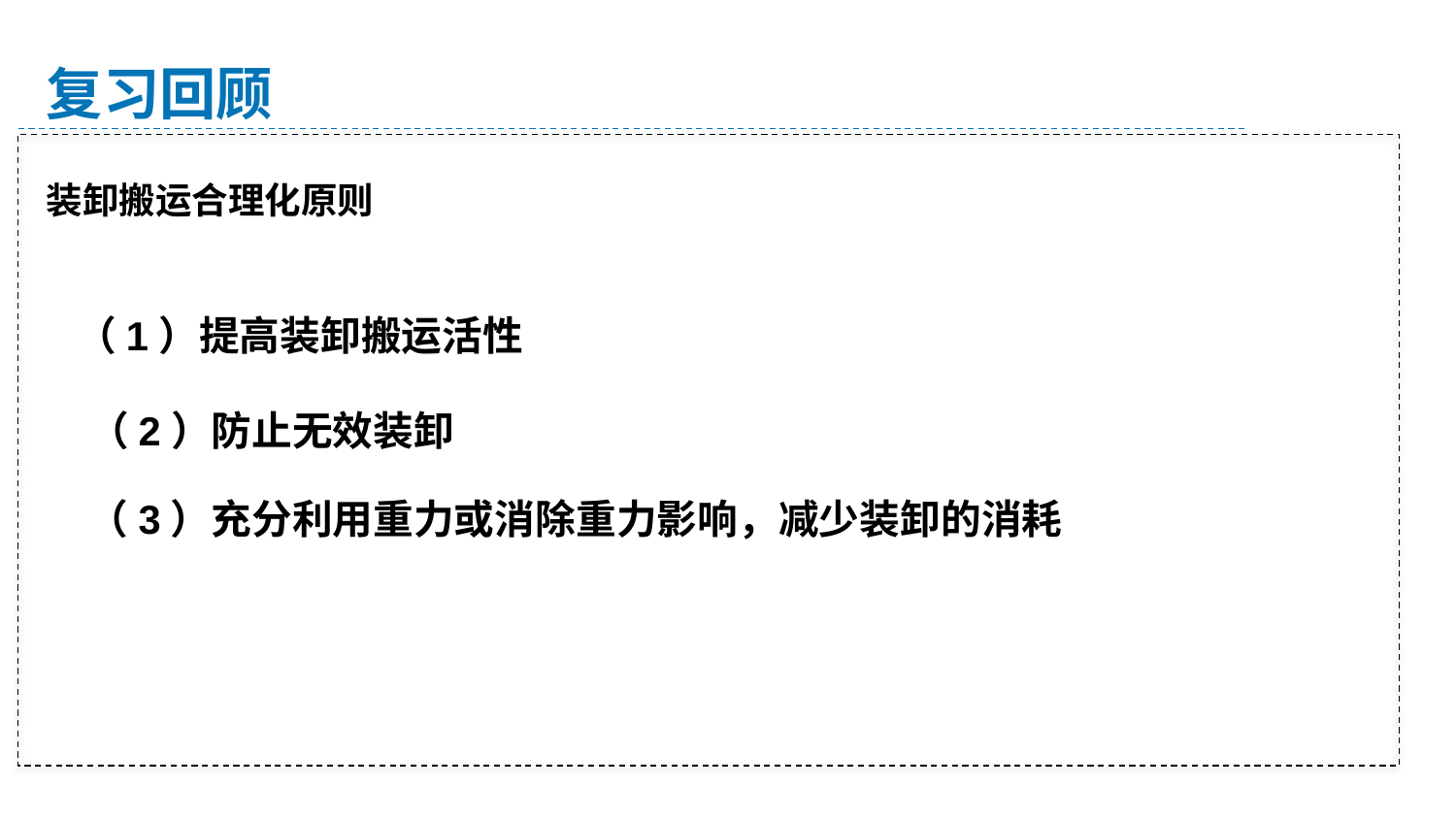

复习回顾

装卸搬运合理化原则

（1）提高装卸搬运活性
 （2）防止无效装卸
（3）充分利用重力或消除重力影响，减少装卸的消耗